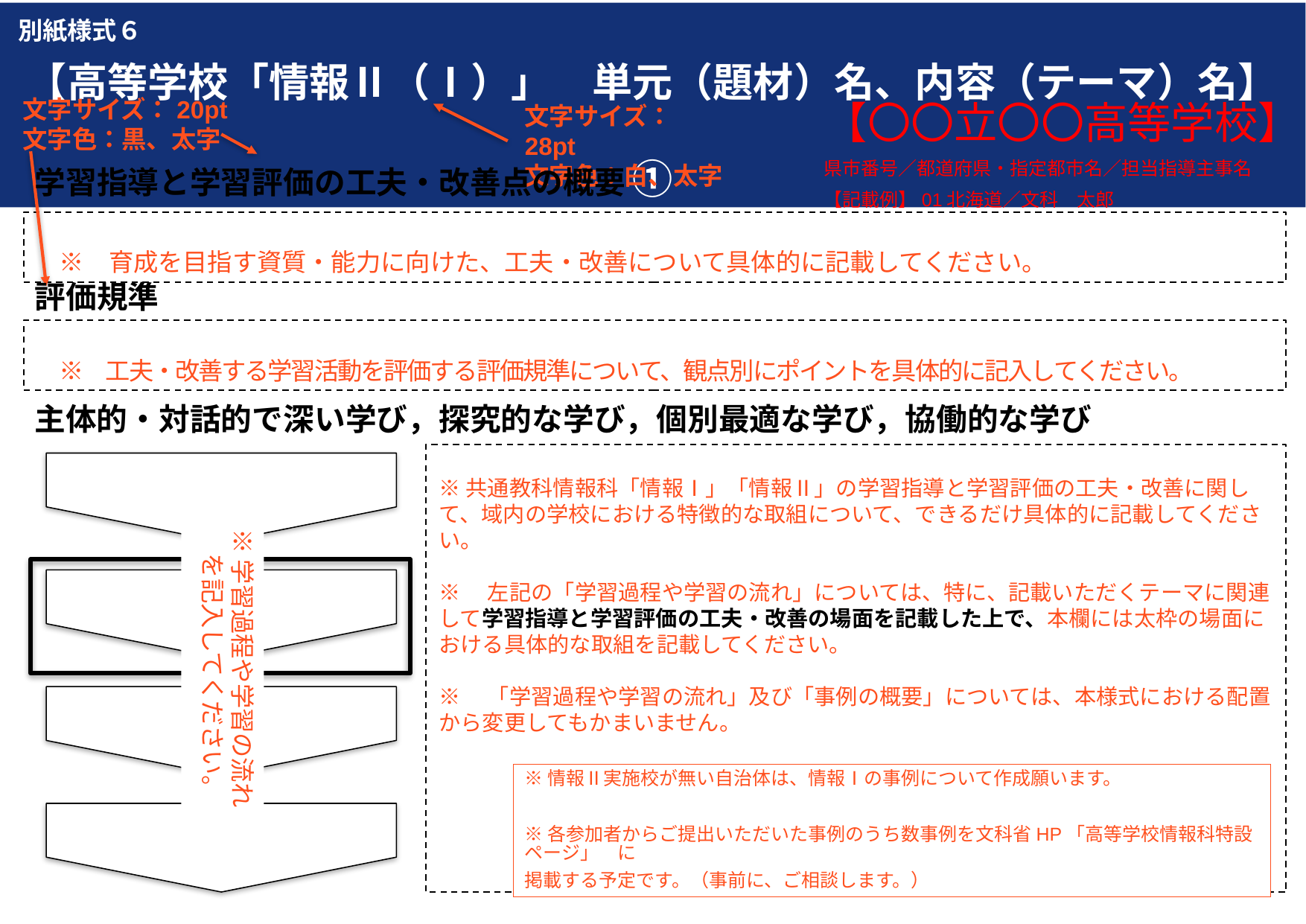

【高等学校「情報Ⅱ（Ⅰ）」　単元（題材）名、内容（テーマ）名】①
別紙様式６
文字サイズ：20pt
文字色：黒、太字
【〇〇立〇〇高等学校】
県市番号／都道府県・指定都市名／担当指導主事名
【記載例】01北海道／文科　太郎
文字サイズ：28pt
文字色：白、太字
学習指導と学習評価の工夫・改善点の概要
　※　育成を目指す資質・能力に向けた、工夫・改善について具体的に記載してください。
評価規準
　※　工夫・改善する学習活動を評価する評価規準について、観点別にポイントを具体的に記入してください。

主体的・対話的で深い学び，探究的な学び，個別最適な学び，協働的な学び

※共通教科情報科「情報Ⅰ」「情報Ⅱ」の学習指導と学習評価の工夫・改善に関して、域内の学校における特徴的な取組について、できるだけ具体的に記載してください。

※　左記の「学習過程や学習の流れ」については、特に、記載いただくテーマに関連して学習指導と学習評価の工夫・改善の場面を記載した上で、本欄には太枠の場面における具体的な取組を記載してください。

※　「学習過程や学習の流れ」及び「事例の概要」については、本様式における配置から変更してもかまいません。
※学習過程や学習の流れ
　を記入してください。

※情報Ⅱ実施校が無い自治体は、情報Ⅰの事例について作成願います。

※各参加者からご提出いただいた事例のうち数事例を文科省HP「高等学校情報科特設ページ」　に
掲載する予定です。（事前に、ご相談します。）